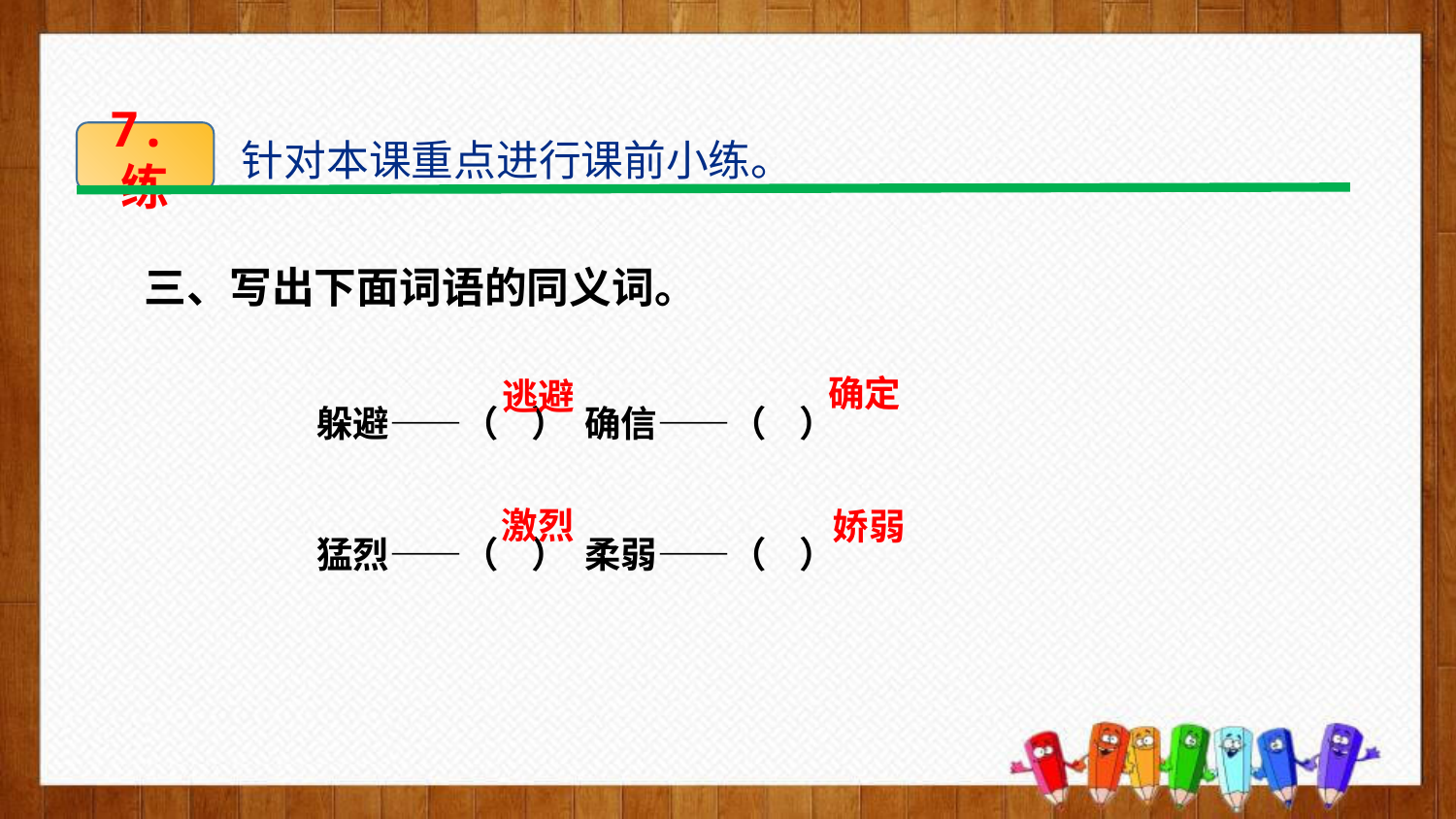

7.练
针对本课重点进行课前小练。
三、写出下面词语的同义词。
躲避——（    ）  确信——（    ）
猛烈——（    ）  柔弱——（    ）
确定
逃避
激烈
娇弱